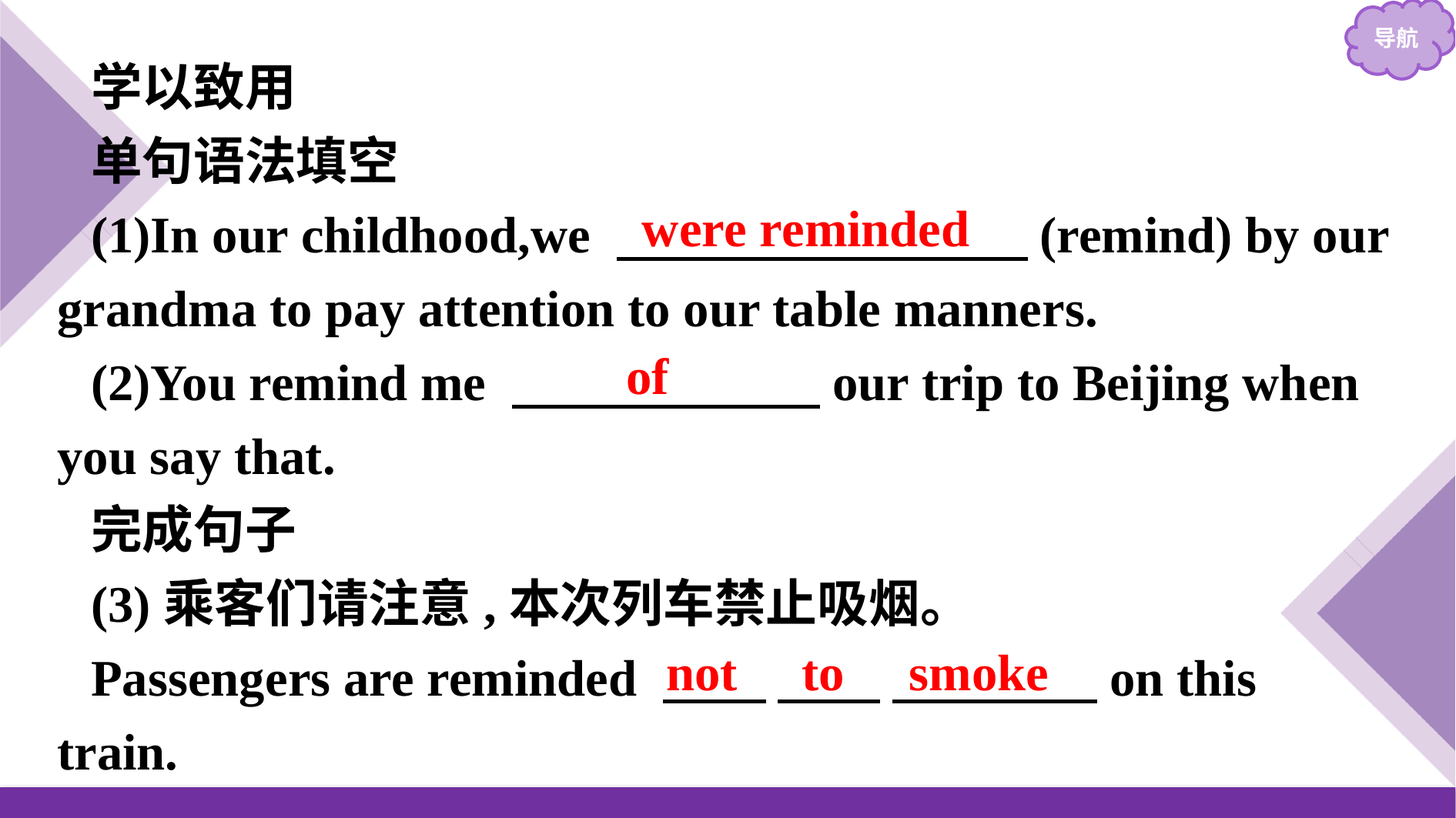

学以致用
单句语法填空
(1)In our childhood,we 　　　　　　　　(remind) by our grandma to pay attention to our table manners.
(2)You remind me 　　　　　　our trip to Beijing when you say that.
完成句子
(3)乘客们请注意,本次列车禁止吸烟。
Passengers are reminded 　　 　　 　　　　on this train.
were reminded
of
not     to     smoke